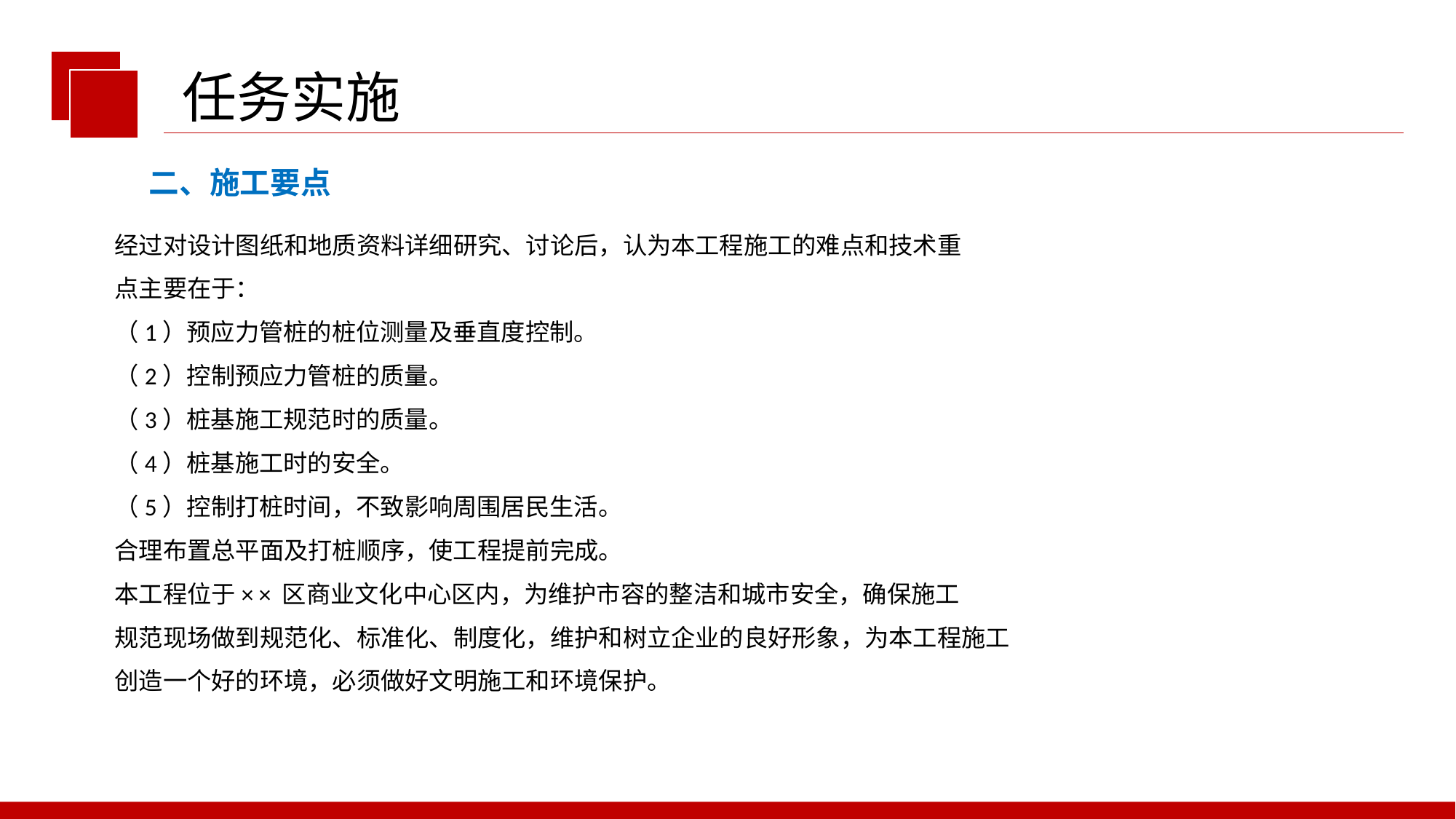

任务实施
二、施工要点
经过对设计图纸和地质资料详细研究、讨论后，认为本工程施工的难点和技术重
点主要在于：
（1）预应力管桩的桩位测量及垂直度控制。
（2）控制预应力管桩的质量。
（3）桩基施工规范时的质量。
（4）桩基施工时的安全。
（5）控制打桩时间，不致影响周围居民生活。
合理布置总平面及打桩顺序，使工程提前完成。
本工程位于× × 区商业文化中心区内，为维护市容的整洁和城市安全，确保施工
规范现场做到规范化、标准化、制度化，维护和树立企业的良好形象，为本工程施工
创造一个好的环境，必须做好文明施工和环境保护。